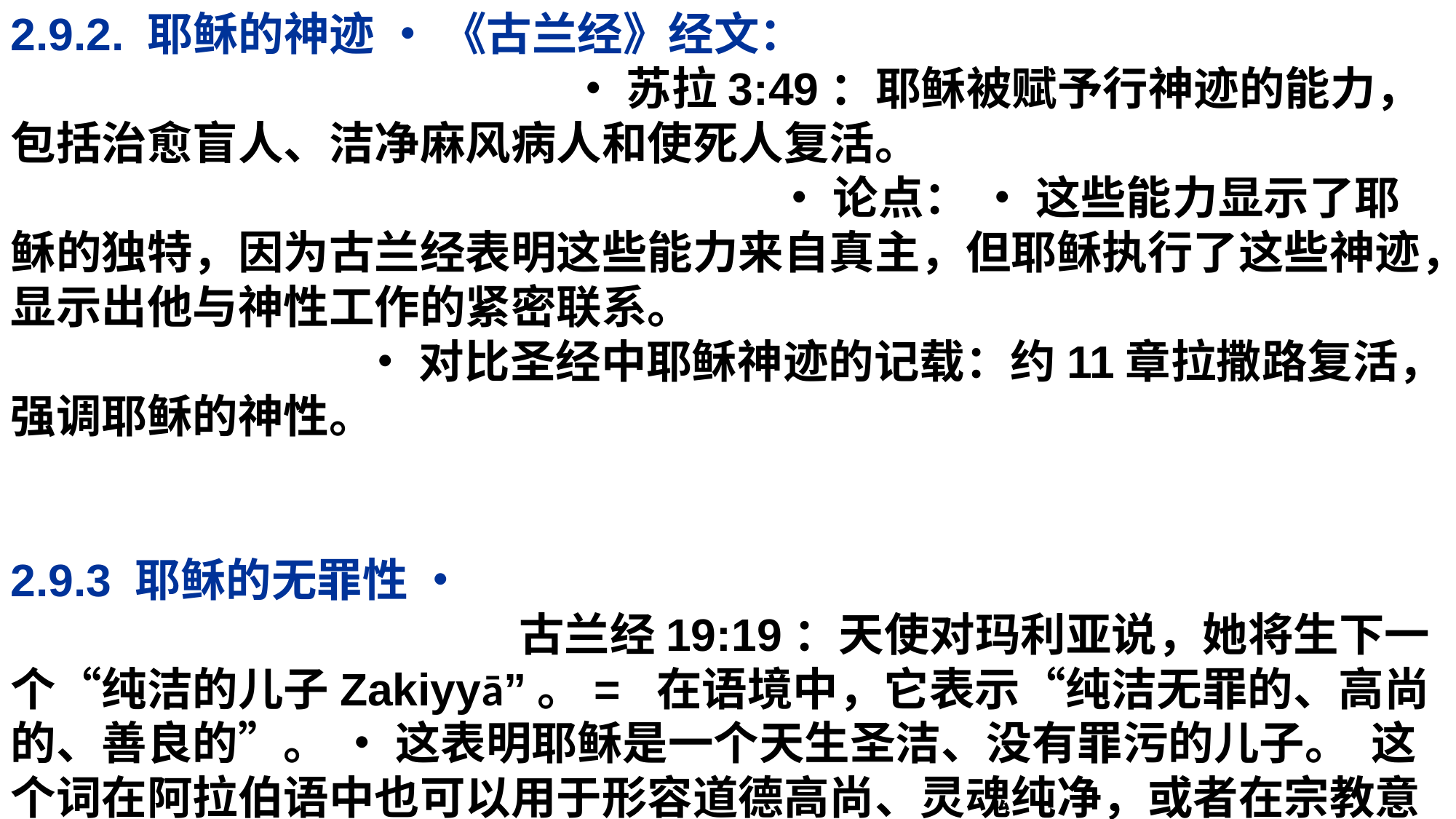

2.9.2. 耶稣的神迹 • 《古兰经》经文：                                                                                                                    • 苏拉3:49：耶稣被赋予行神迹的能力，包括治愈盲人、洁净麻风病人和使死人复活。                                                                                                                             • 论点： • 这些能力显示了耶稣的独特，因为古兰经表明这些能力来自真主，但耶稣执行了这些神迹，显示出他与神性工作的紧密联系。                                                                                                           • 对比圣经中耶稣神迹的记载：约11章拉撒路复活，强调耶稣的神性。

2.9.3 耶稣的无罪性 •                                                                                                                                                古兰经19:19：天使对玛利亚说，她将生下一个“纯洁的儿子Zakiyyā”。=  在语境中，它表示“纯洁无罪的、高尚的、善良的”。 • 这表明耶稣是一个天生圣洁、没有罪污的儿子。  这个词在阿拉伯语中也可以用于形容道德高尚、灵魂纯净，或者在宗教意义上表示一个完全被净化的人   • 论点： • 可以 指出，耶稣在古兰经中被描述为完全无罪，而所有其他人，包括穆罕默德，都需要寻求赦免。这种无罪性与神性密切相关。